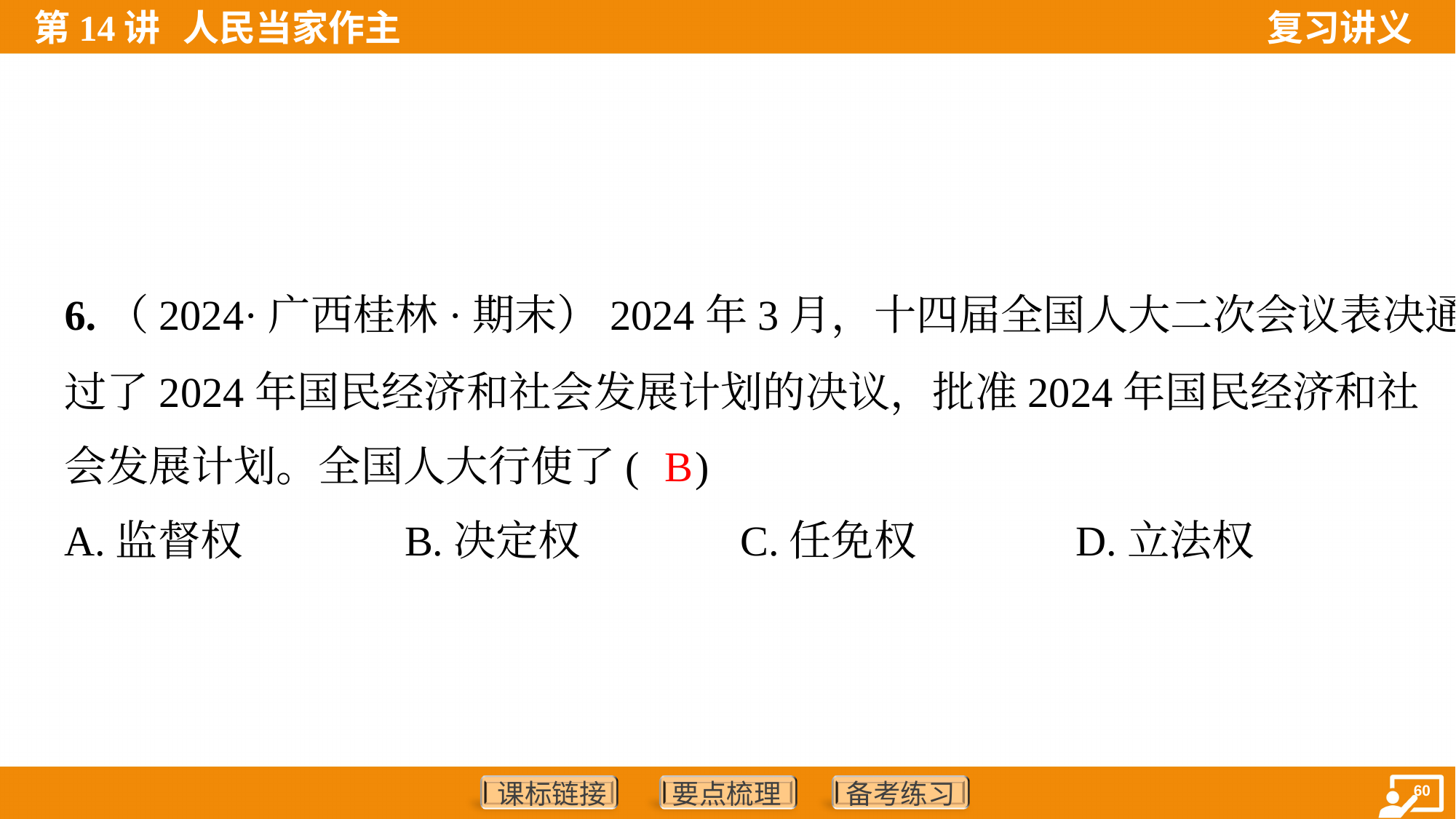

6.（2024·广西桂林·期末）2024年3月，十四届全国人大二次会议表决通
过了2024年国民经济和社会发展计划的决议，批准2024年国民经济和社
会发展计划。全国人大行使了(     )
B
A.监督权	B.决定权	C.任免权	D.立法权